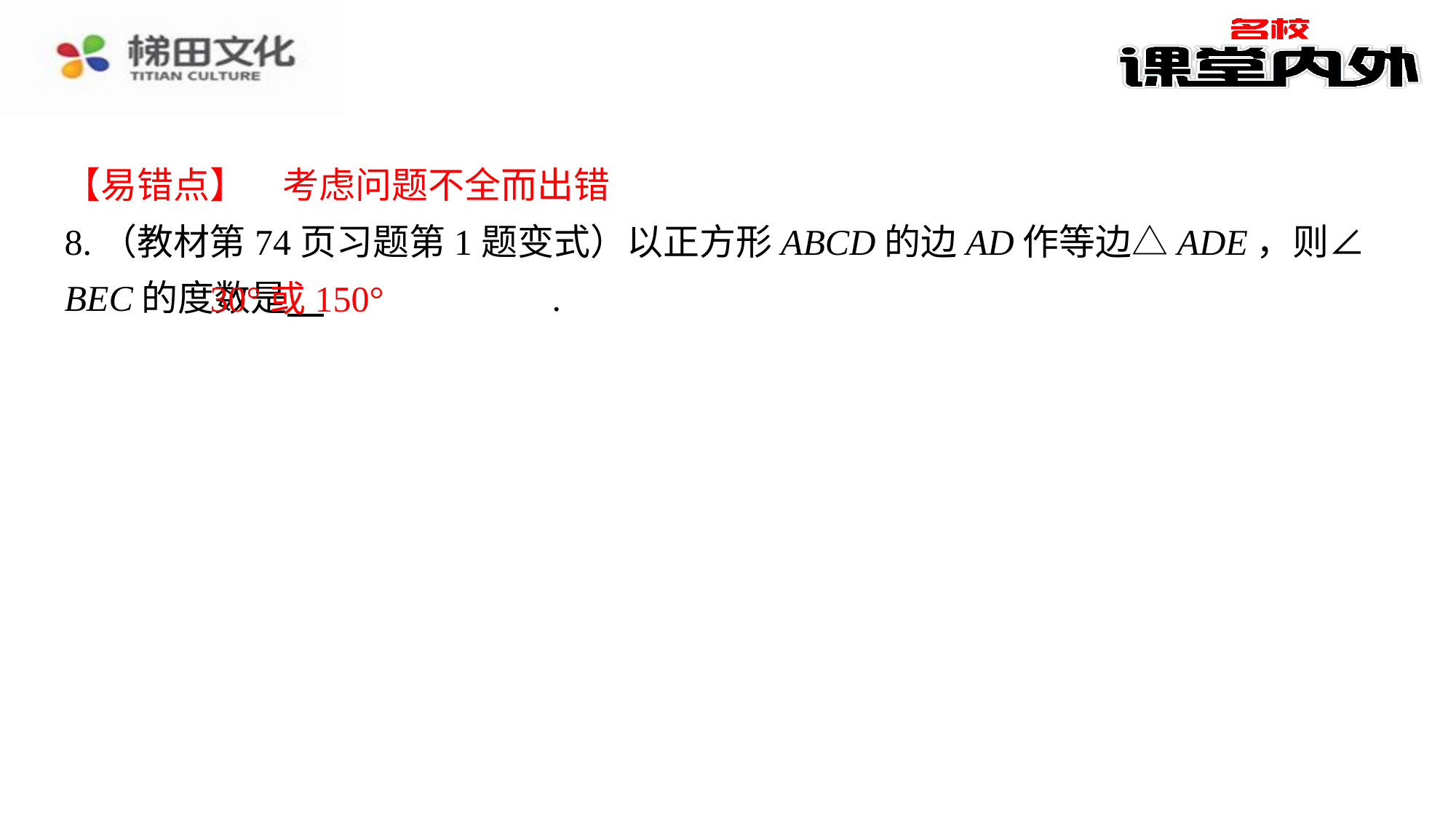

【易错点】　考虑问题不全而出错
8.（教材第74页习题第1题变式）以正方形ABCD的边AD作等边△ADE，则∠BEC的度数是 　30°或150°　⁠.
30°或150°